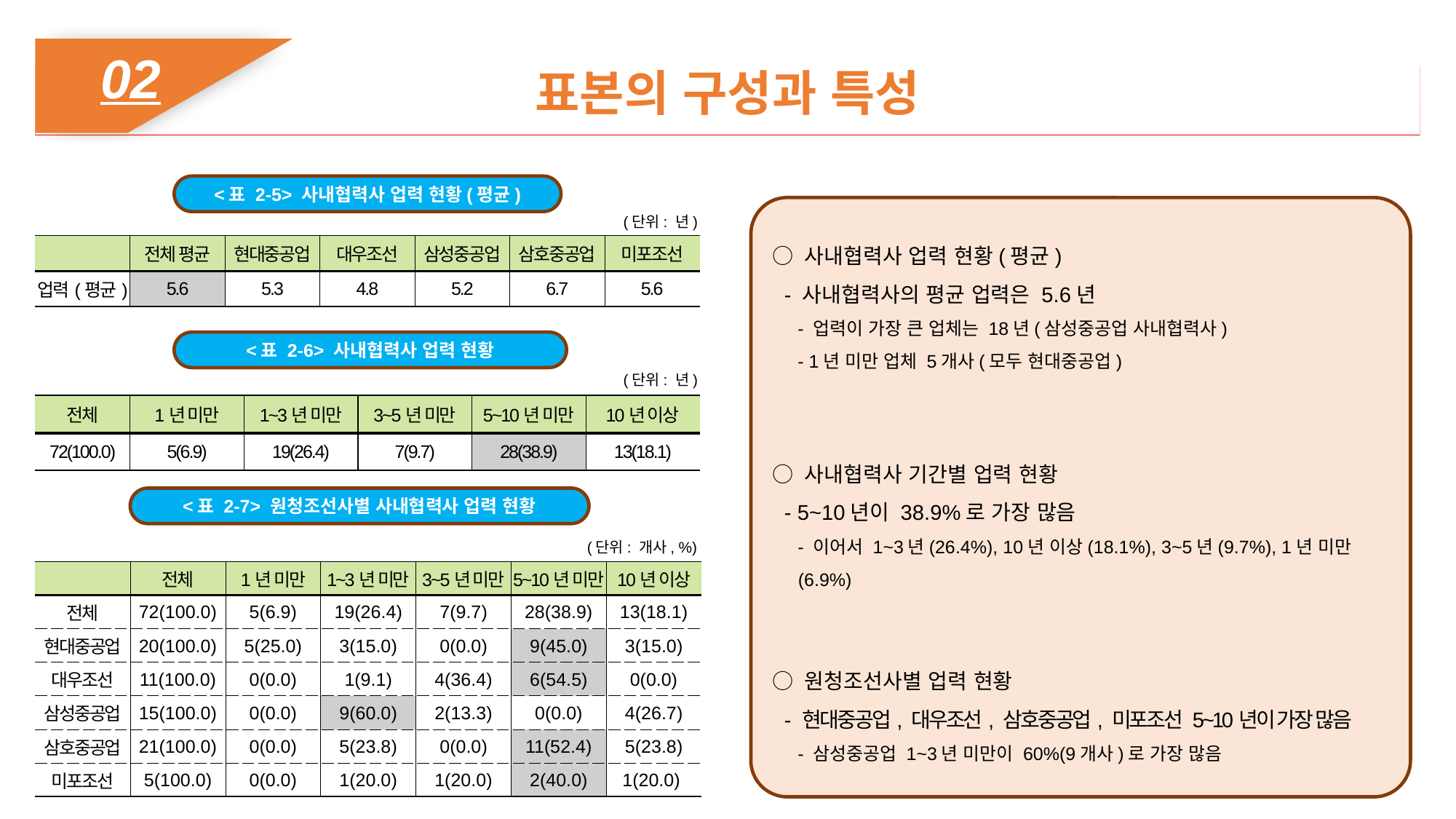

02
표본의 구성과 특성
<표 2-5> 사내협력사 업력 현황(평균)
○ 사내협력사 업력 현황(평균)
  - 사내협력사의 평균 업력은 5.6년
     - 업력이 가장 큰 업체는 18년(삼성중공업 사내협력사)
     - 1년 미만 업체 5개사(모두 현대중공업)

○ 사내협력사 기간별 업력 현황
  - 5~10년이 38.9%로 가장 많음
     - 이어서 1~3년(26.4%), 10년 이상(18.1%), 3~5년(9.7%), 1년 미만(6.9%)

○ 원청조선사별 업력 현황
  - 현대중공업, 대우조선, 삼호중공업, 미포조선 5~10년이 가장 많음
     - 삼성중공업 1~3년 미만이 60%(9개사)로 가장 많음
(단위: 년)
|  | 전체 평균 | 현대중공업 | 대우조선 | 삼성중공업 | 삼호중공업 | 미포조선 |
| --- | --- | --- | --- | --- | --- | --- |
| 업력(평균) | 5.6 | 5.3 | 4.8 | 5.2 | 6.7 | 5.6 |
<표 2-6> 사내협력사 업력 현황
(단위: 년)
| 전체 | 1년 미만 | 1~3년 미만 | 3~5년 미만 | 5~10년 미만 | 10년 이상 |
| --- | --- | --- | --- | --- | --- |
| 72(100.0) | 5(6.9) | 19(26.4) | 7(9.7) | 28(38.9) | 13(18.1) |
<표 2-7> 원청조선사별 사내협력사 업력 현황
(단위: 개사, %)
|  | 전체 | 1년 미만 | 1~3년 미만 | 3~5년 미만 | 5~10년 미만 | 10년 이상 |
| --- | --- | --- | --- | --- | --- | --- |
| 전체 | 72(100.0) | 5(6.9) | 19(26.4) | 7(9.7) | 28(38.9) | 13(18.1) |
| 현대중공업 | 20(100.0) | 5(25.0) | 3(15.0) | 0(0.0) | 9(45.0) | 3(15.0) |
| 대우조선 | 11(100.0) | 0(0.0) | 1(9.1) | 4(36.4) | 6(54.5) | 0(0.0) |
| 삼성중공업 | 15(100.0) | 0(0.0) | 9(60.0) | 2(13.3) | 0(0.0) | 4(26.7) |
| 삼호중공업 | 21(100.0) | 0(0.0) | 5(23.8) | 0(0.0) | 11(52.4) | 5(23.8) |
| 미포조선 | 5(100.0) | 0(0.0) | 1(20.0) | 1(20.0) | 2(40.0) | 1(20.0) |